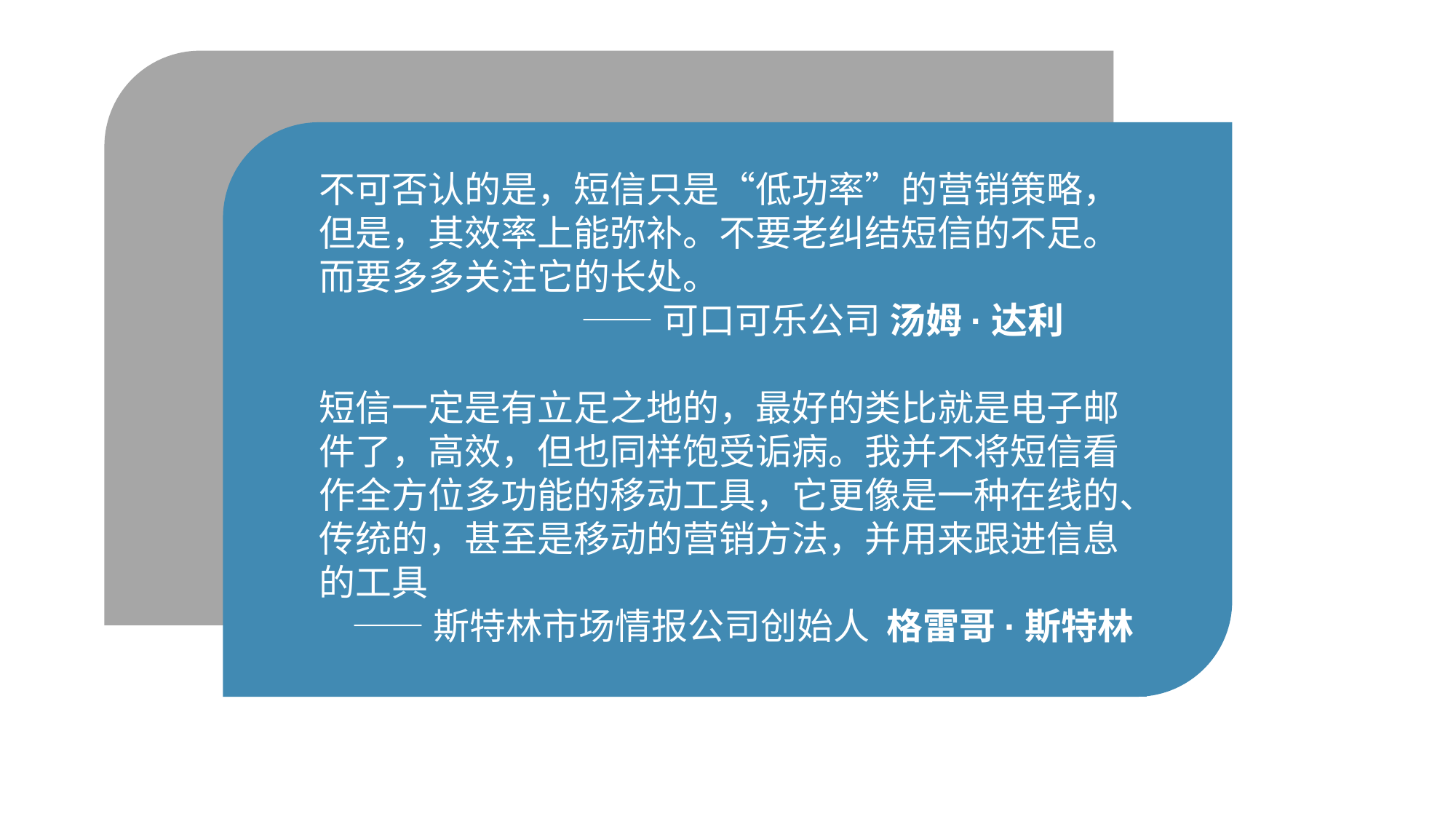

不可否认的是，短信只是“低功率”的营销策略，但是，其效率上能弥补。不要老纠结短信的不足。而要多多关注它的长处。
                                ——可口可乐公司 汤姆·达利

短信一定是有立足之地的，最好的类比就是电子邮件了，高效，但也同样饱受诟病。我并不将短信看作全方位多功能的移动工具，它更像是一种在线的、传统的，甚至是移动的营销方法，并用来跟进信息的工具
    ——斯特林市场情报公司创始人  格雷哥·斯特林